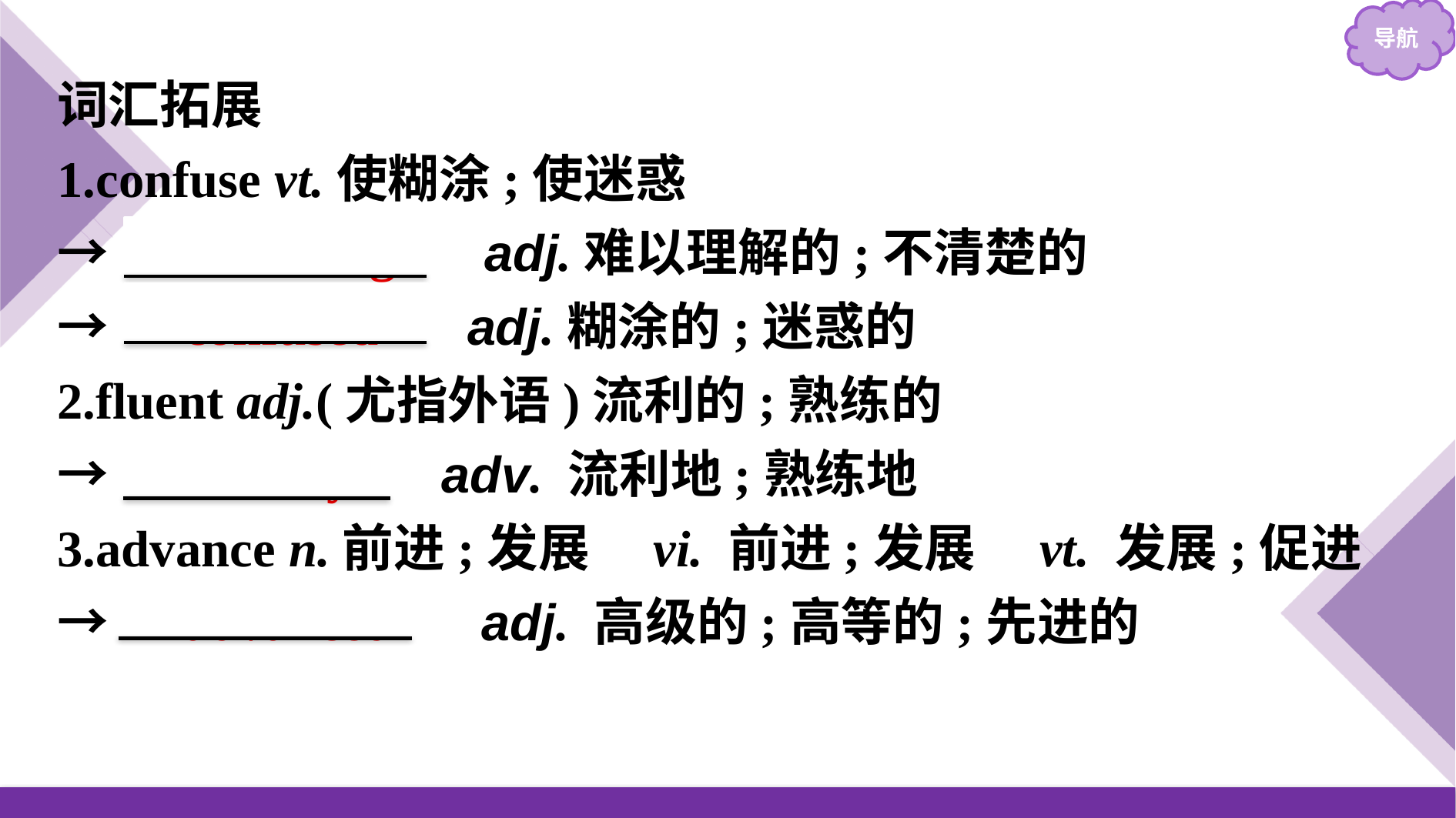

词汇拓展
1.confuse vt.使糊涂;使迷惑
→　confusing　 adj.难以理解的;不清楚的
→　confused　 adj.糊涂的;迷惑的
2.fluent adj.(尤指外语)流利的;熟练的
→　fluently　 adv. 流利地;熟练地
3.advance n.前进;发展　vi. 前进;发展　vt. 发展;促进
→　advanced　 adj. 高级的;高等的;先进的